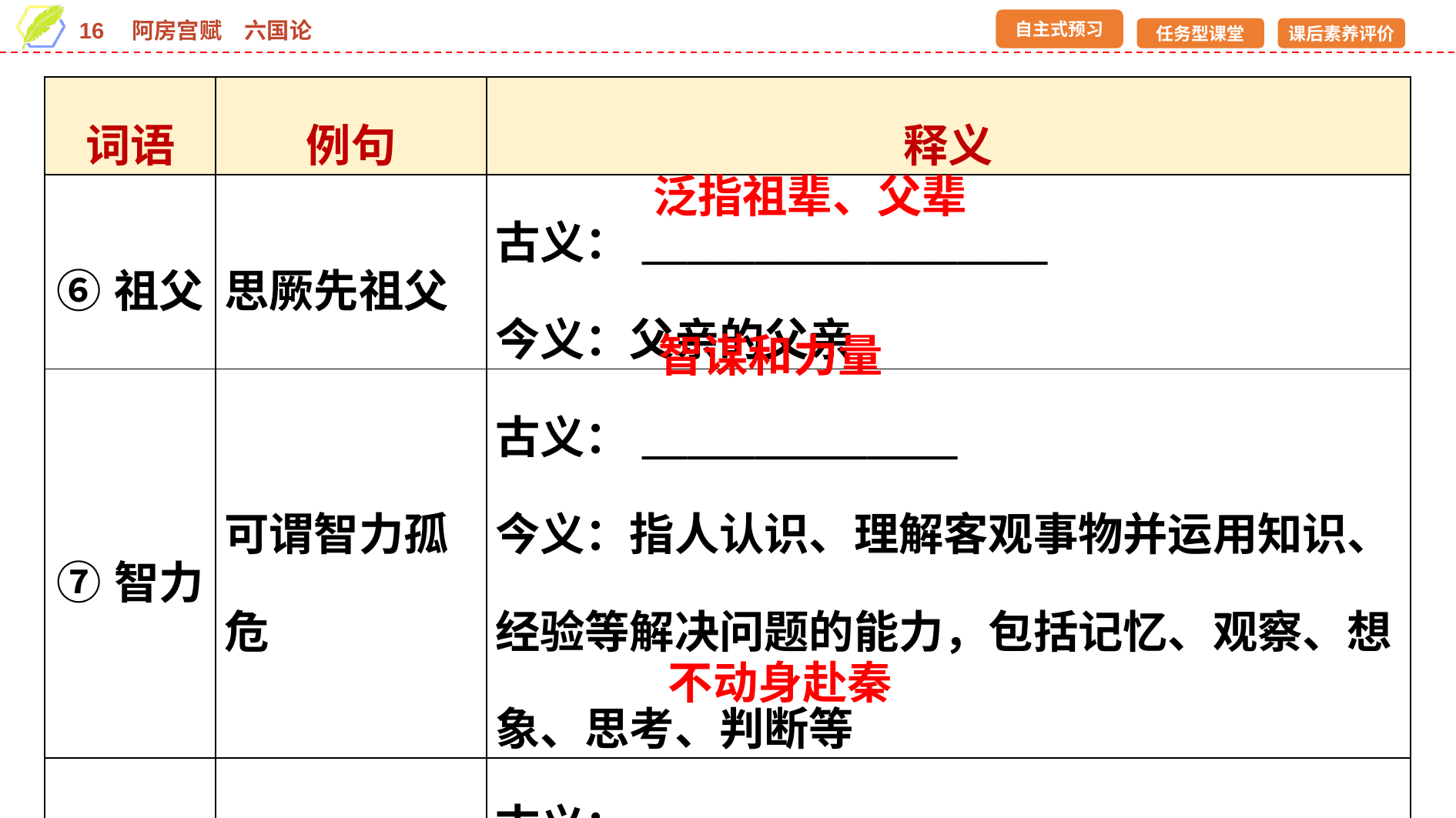

| 词语 | 例句 | 释义 |
| --- | --- | --- |
| ⑥祖父 | 思厥先祖父 | 古义：\_\_\_\_\_\_\_\_\_\_\_\_\_\_\_\_\_\_ 今义：父亲的父亲 |
| ⑦智力 | 可谓智力孤危 | 古义：\_\_\_\_\_\_\_\_\_\_\_\_\_\_ 今义：指人认识、理解客观事物并运用知识、经验等解决问题的能力，包括记忆、观察、想象、思考、判断等 |
| ⑧不行 | 刺客不行 | 古义：\_\_\_\_\_\_\_\_\_\_\_\_\_\_ 今义：不可以；不被允许 |
泛指祖辈、父辈
智谋和力量
不动身赴秦